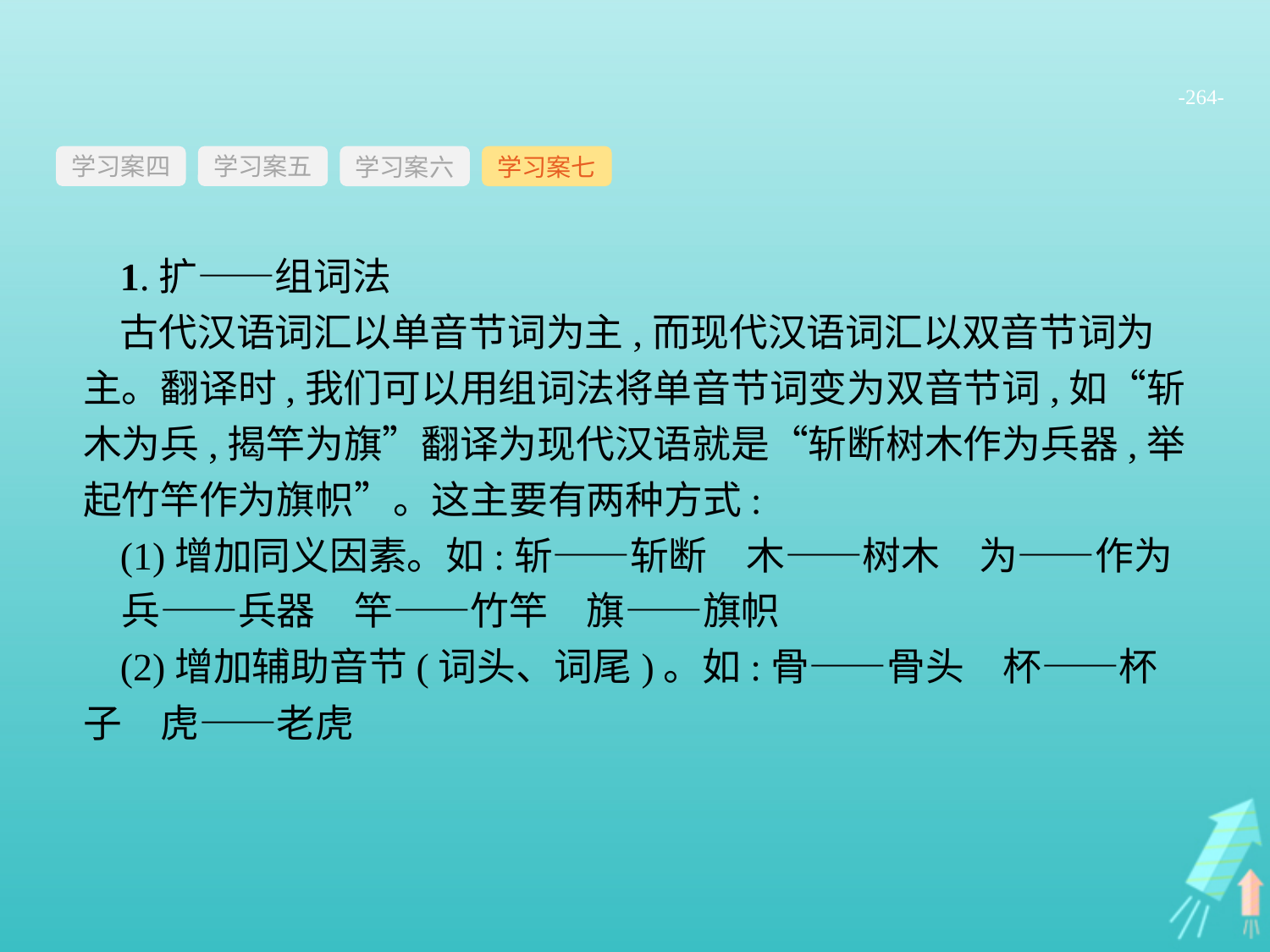

-264-
学习案四
学习案六
学习案七
学习案五
1.扩——组词法
古代汉语词汇以单音节词为主,而现代汉语词汇以双音节词为主。翻译时,我们可以用组词法将单音节词变为双音节词,如“斩木为兵,揭竿为旗”翻译为现代汉语就是“斩断树木作为兵器,举起竹竿作为旗帜”。这主要有两种方式:
(1)增加同义因素。如:斩——斩断　木——树木　为——作为　兵——兵器　竿——竹竿　旗——旗帜
(2)增加辅助音节(词头、词尾)。如:骨——骨头　杯——杯子　虎——老虎